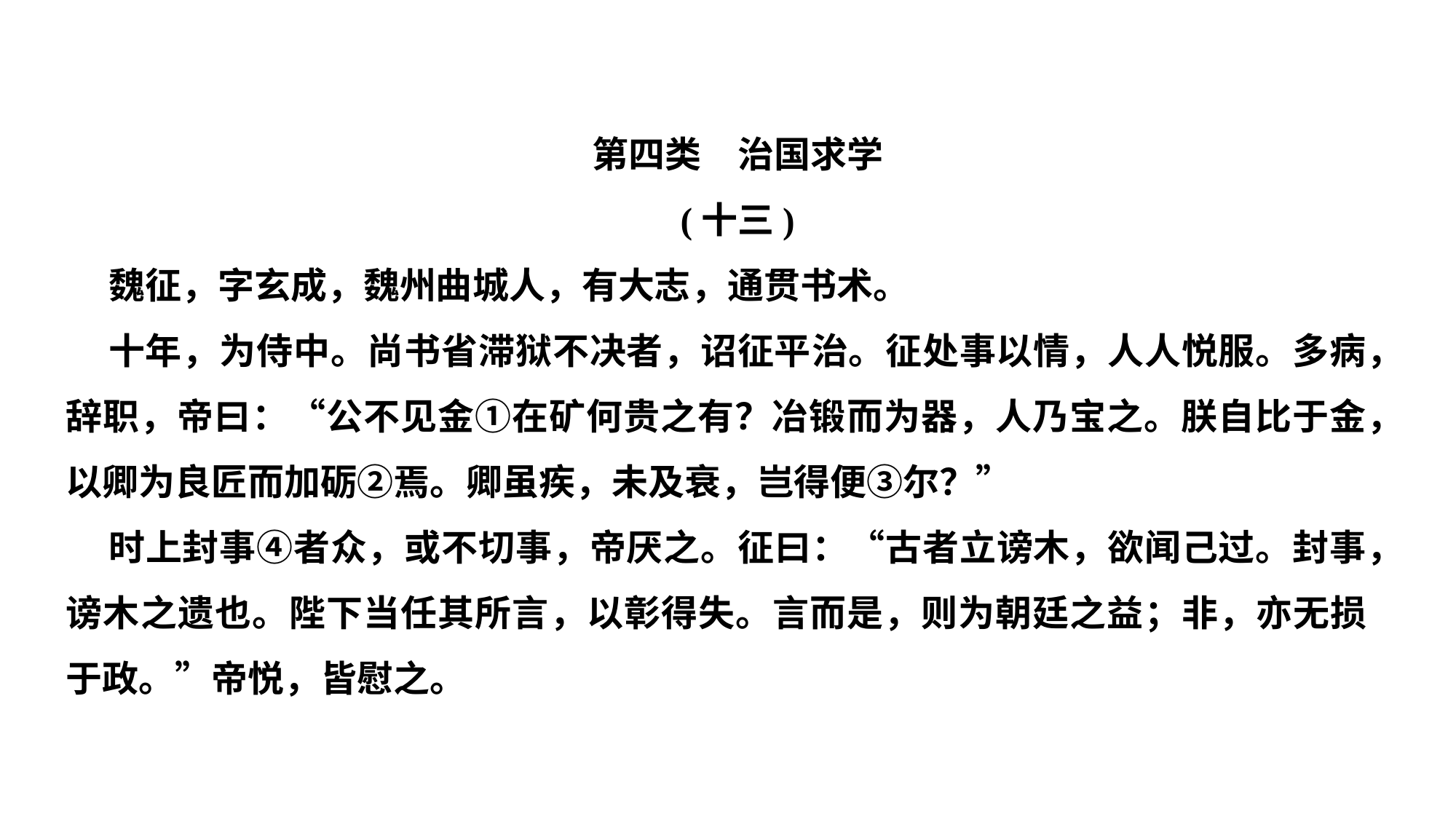

第四类　治国求学
(十三)
魏征，字玄成，魏州曲城人，有大志，通贯书术。
十年，为侍中。尚书省滞狱不决者，诏征平治。征处事以情，人人悦服。多病，辞职，帝曰：“公不见金①在矿何贵之有？冶锻而为器，人乃宝之。朕自比于金，以卿为良匠而加砺②焉。卿虽疾，未及衰，岂得便③尔？”
时上封事④者众，或不切事，帝厌之。征曰：“古者立谤木，欲闻己过。封事，谤木之遗也。陛下当任其所言，以彰得失。言而是，则为朝廷之益；非，亦无损于政。”帝悦，皆慰之。